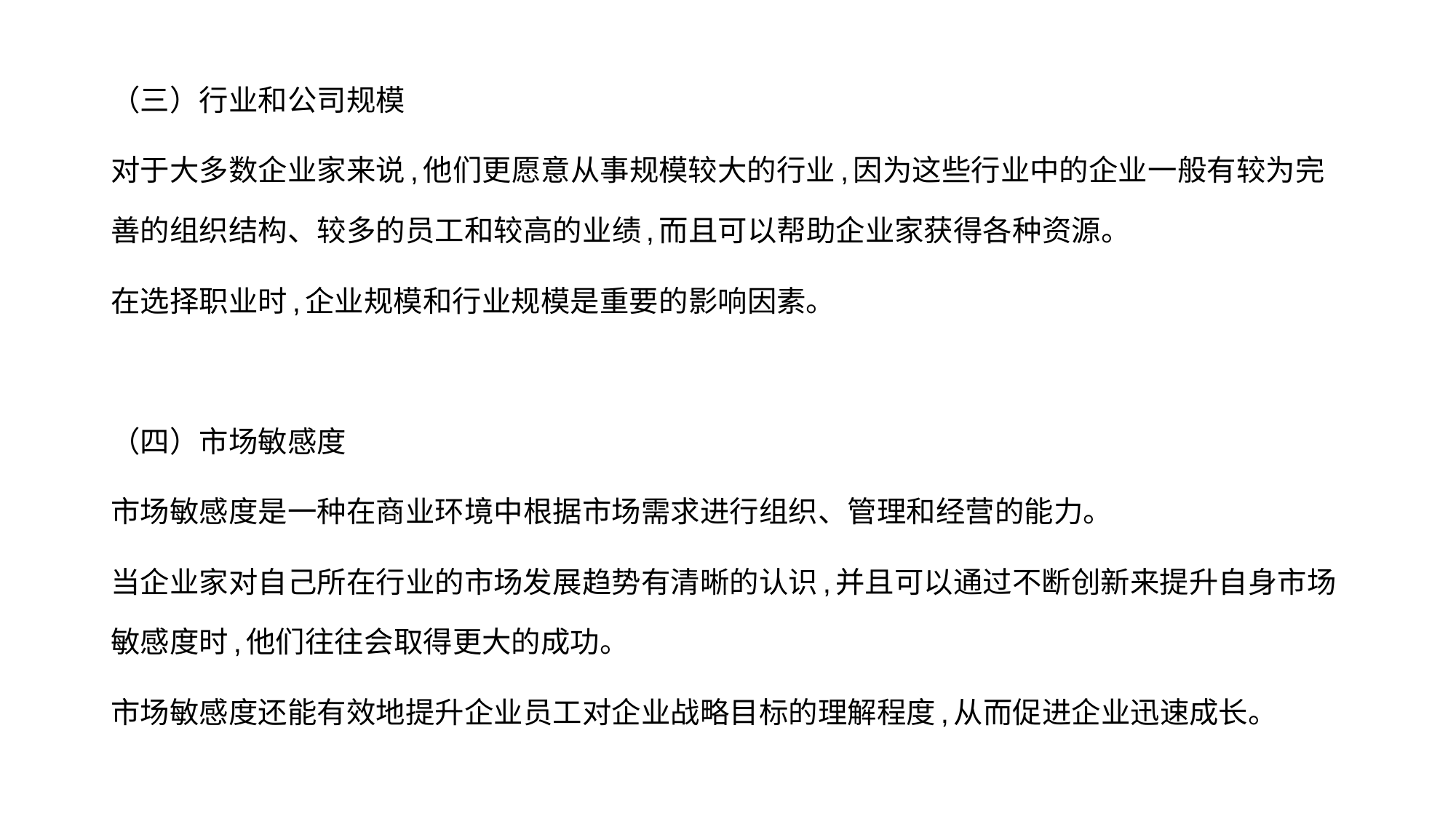

（三）行业和公司规模
对于大多数企业家来说,他们更愿意从事规模较大的行业,因为这些行业中的企业一般有较为完善的组织结构、较多的员工和较高的业绩,而且可以帮助企业家获得各种资源。
在选择职业时,企业规模和行业规模是重要的影响因素。

（四）市场敏感度
市场敏感度是一种在商业环境中根据市场需求进行组织、管理和经营的能力。
当企业家对自己所在行业的市场发展趋势有清晰的认识,并且可以通过不断创新来提升自身市场敏感度时,他们往往会取得更大的成功。
市场敏感度还能有效地提升企业员工对企业战略目标的理解程度,从而促进企业迅速成长。